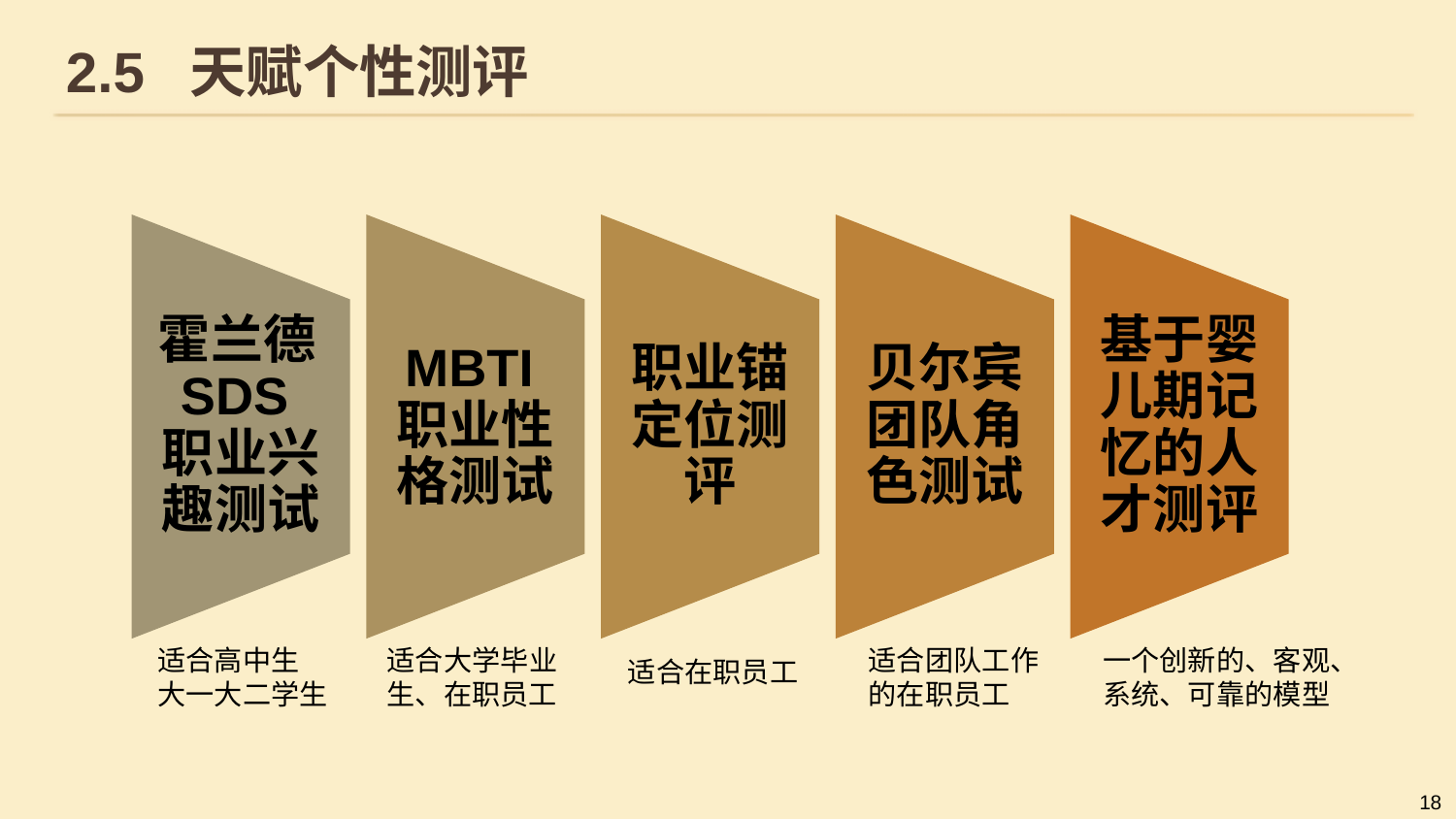

# 2.5  天赋个性测评
霍兰德SDS职业兴趣测试
MBTI职业性格测试
职业锚定位测评
贝尔宾团队角色测试
基于婴儿期记忆的人才测评
适合高中生
大一大二学生
适合大学毕业
生、在职员工
适合团队工作
的在职员工
一个创新的、客观、系统、可靠的模型
适合在职员工
18